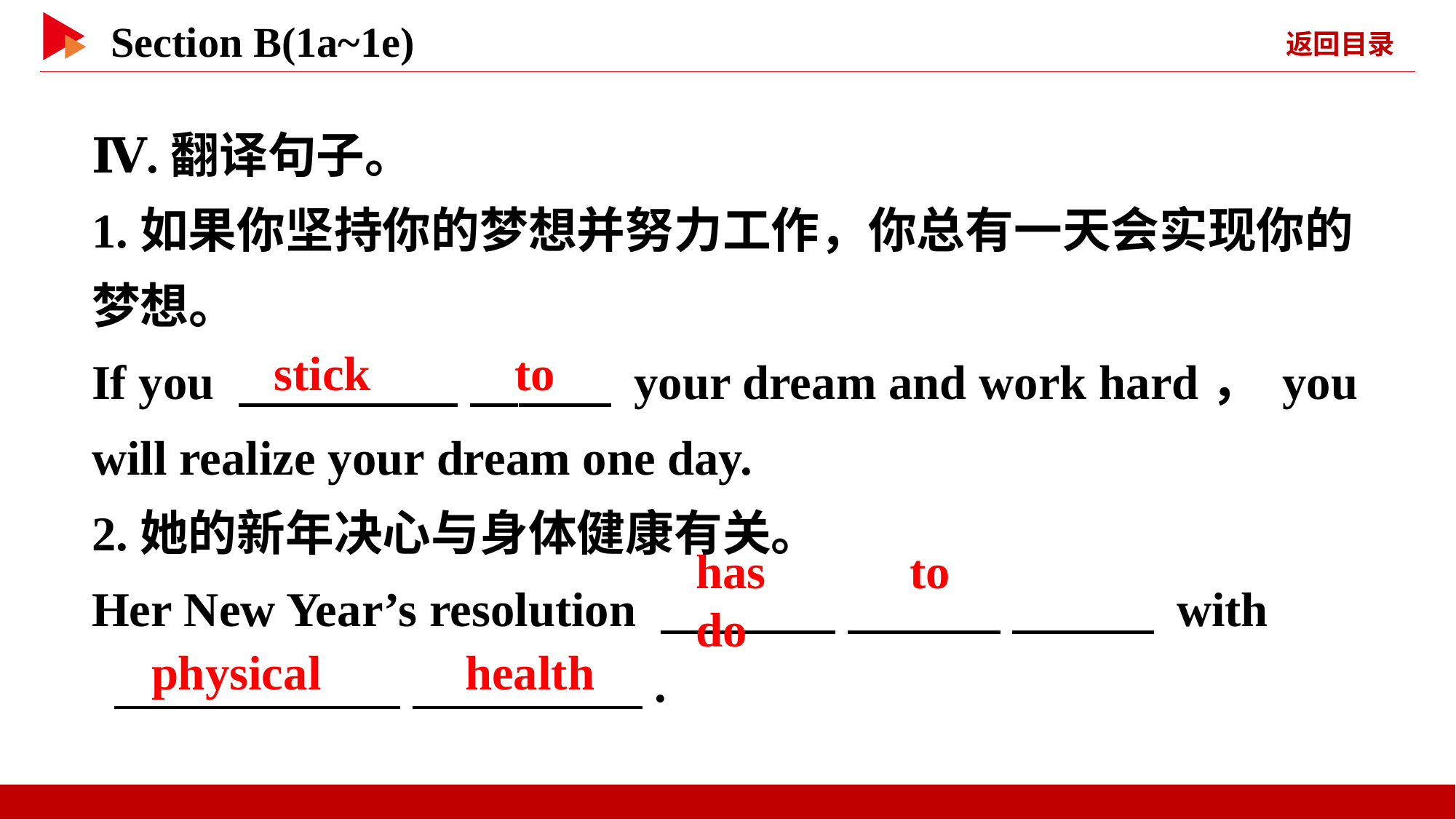

Ⅳ.翻译句子。
1.如果你坚持你的梦想并努力工作，你总有一天会实现你的梦想。
If you 　           　 　    　 your dream and work hard， you will realize your dream one day.
2.她的新年决心与身体健康有关。
Her New Year’s resolution 　       　 　     　 　    　 with
 　                 　 　            　.
stick 　 　to
has 　 　to 　 　do
physical 　 　health